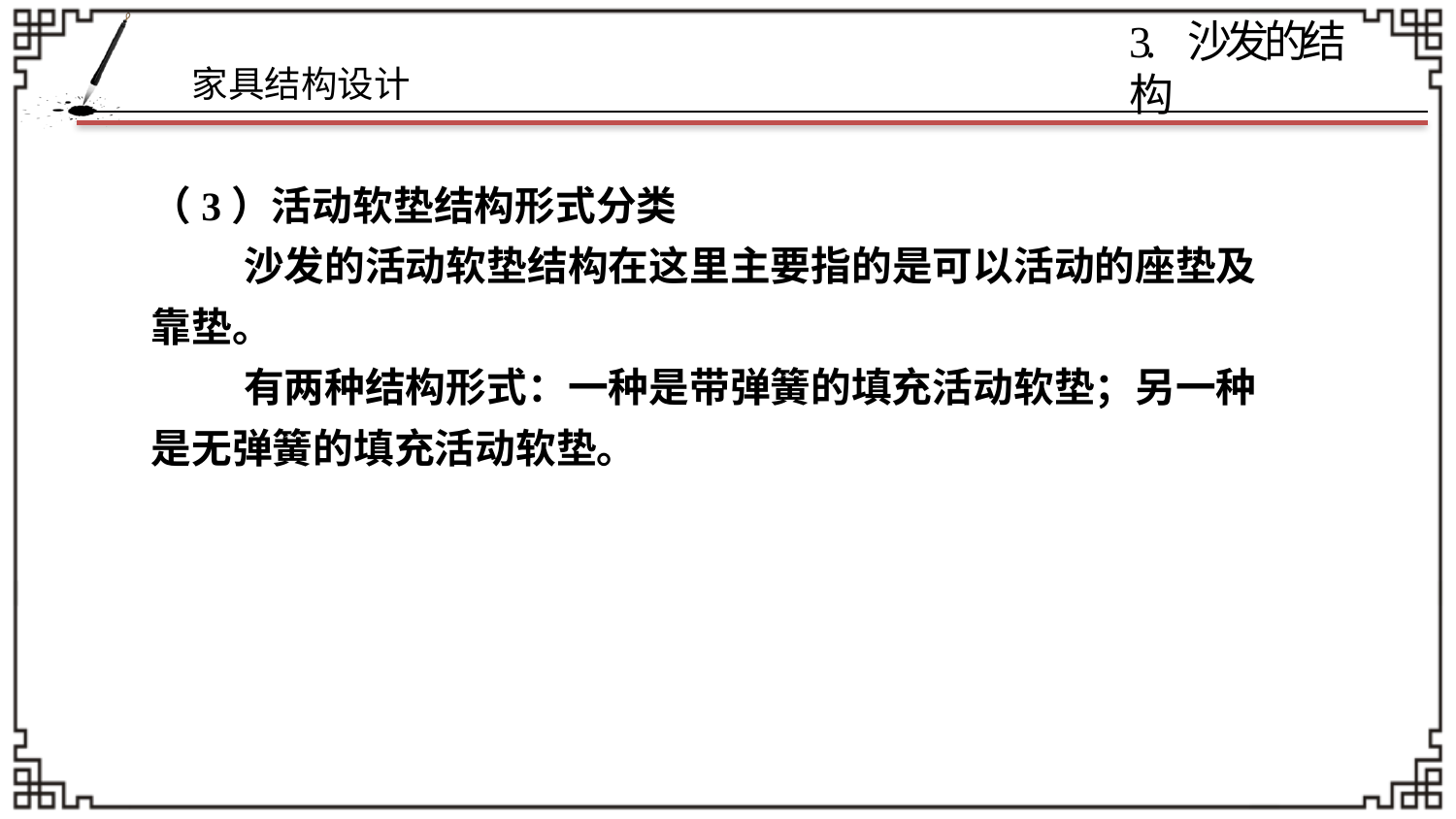

3.    沙发的结构
（3）活动软垫结构形式分类
         沙发的活动软垫结构在这里主要指的是可以活动的座垫及靠垫。
         有两种结构形式：一种是带弹簧的填充活动软垫；另一种是无弹簧的填充活动软垫。